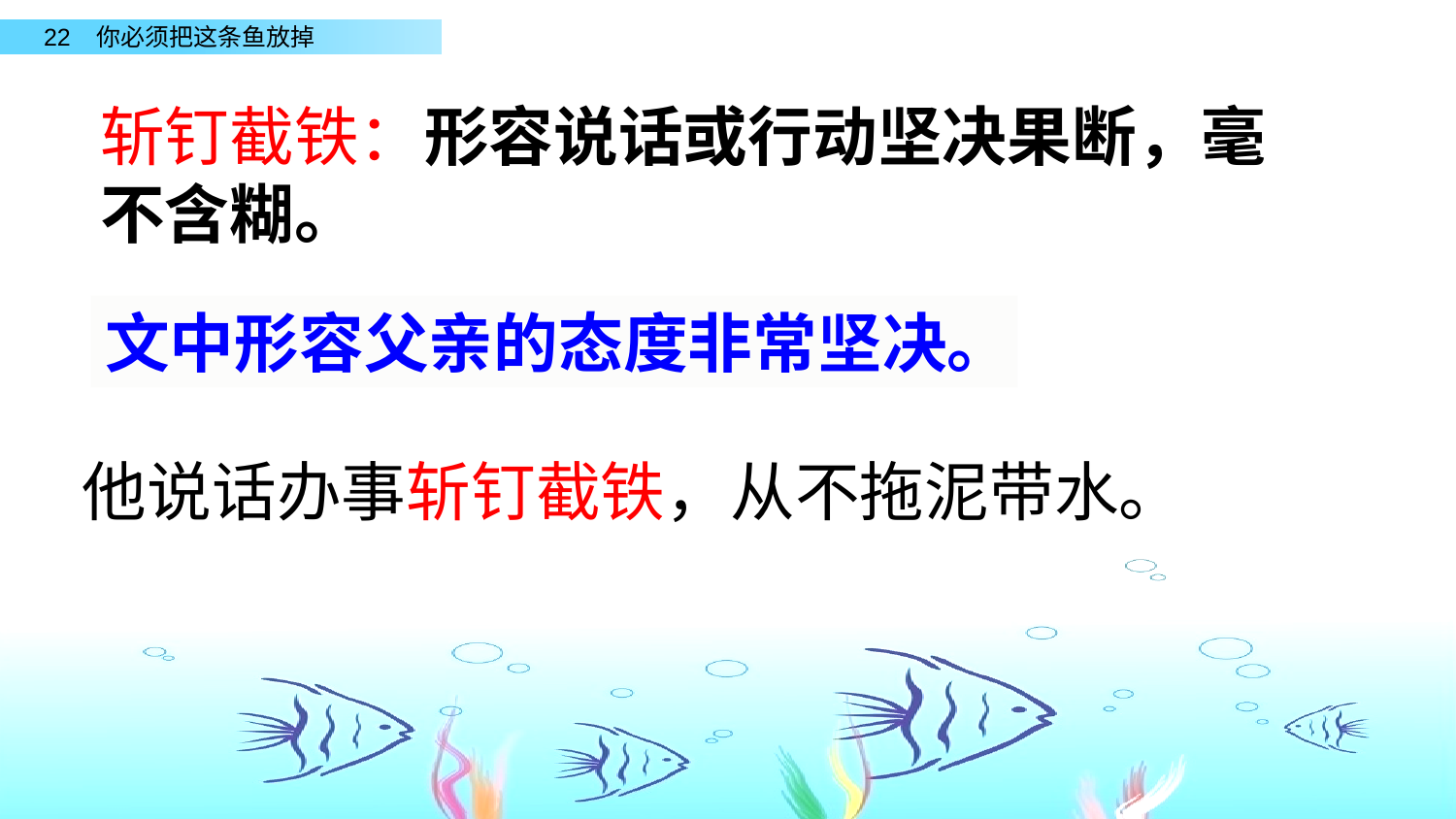

斩钉截铁：形容说话或行动坚决果断，毫不含糊。
文中形容父亲的态度非常坚决。
他说话办事斩钉截铁，从不拖泥带水。